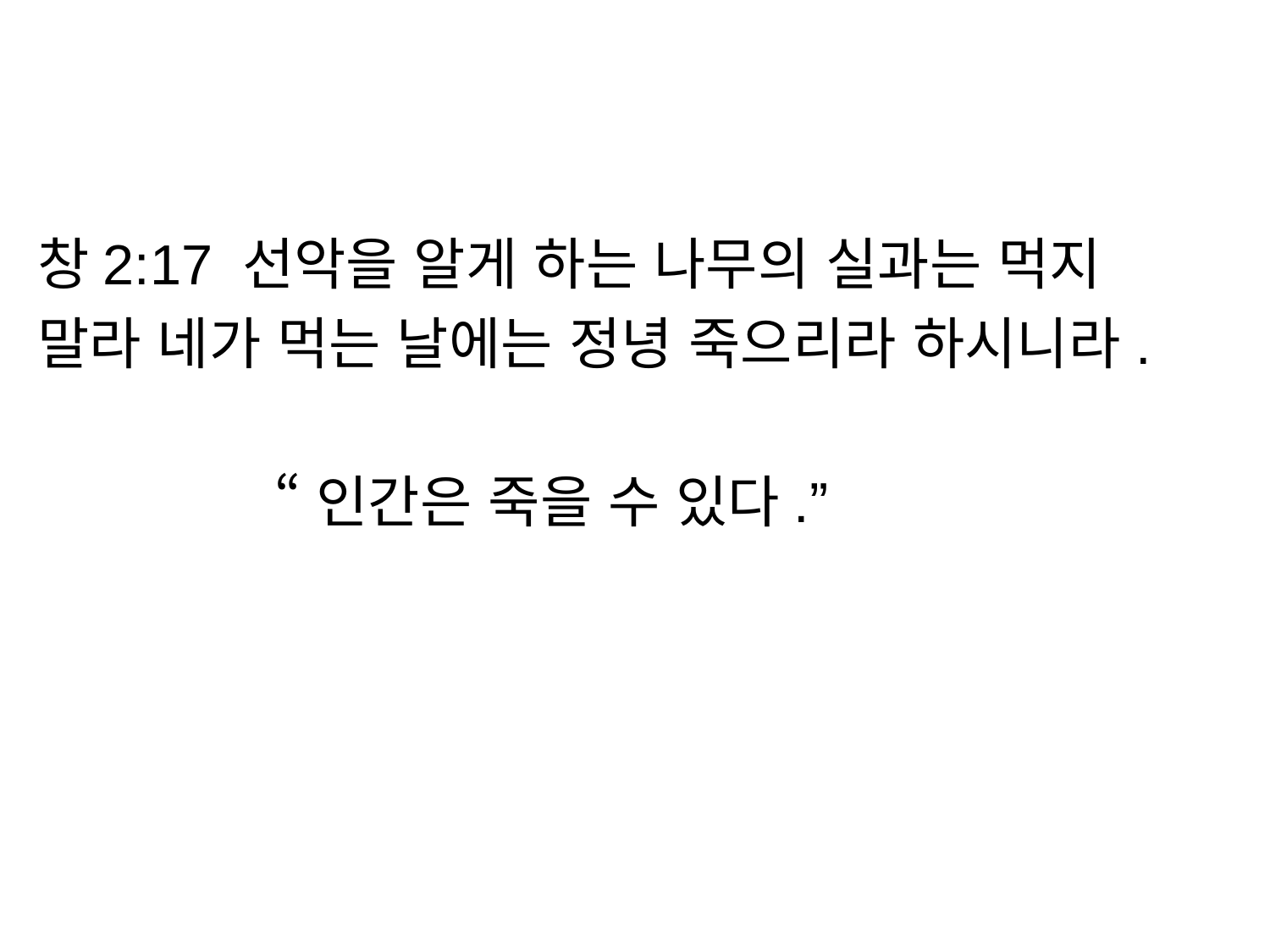

#
창2:17 선악을 알게 하는 나무의 실과는 먹지
말라 네가 먹는 날에는 정녕 죽으리라 하시니라.

               “인간은 죽을 수 있다.”